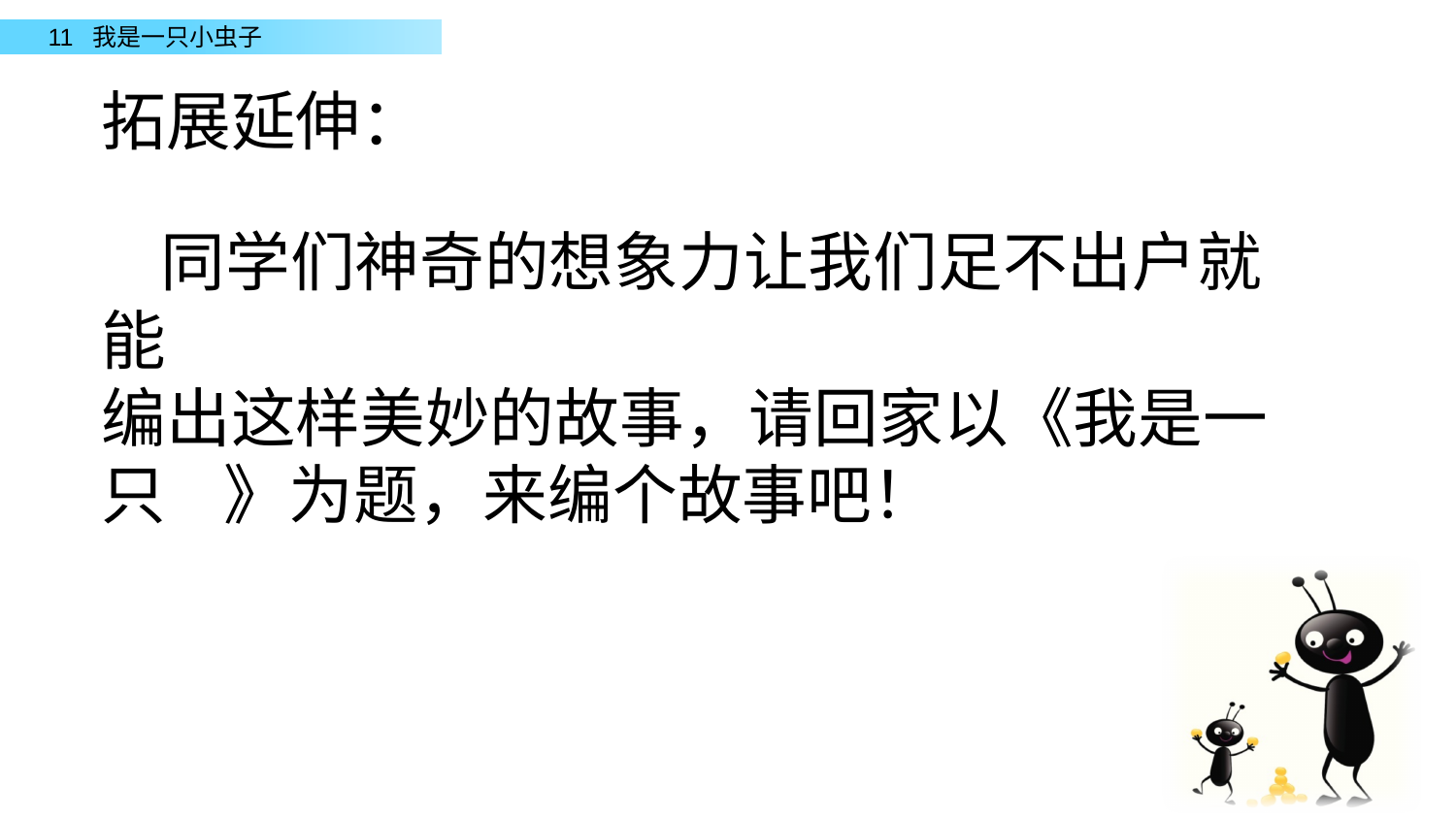

拓展延伸：
   同学们神奇的想象力让我们足不出户就能
编出这样美妙的故事，请回家以《我是一只    》为题，来编个故事吧！